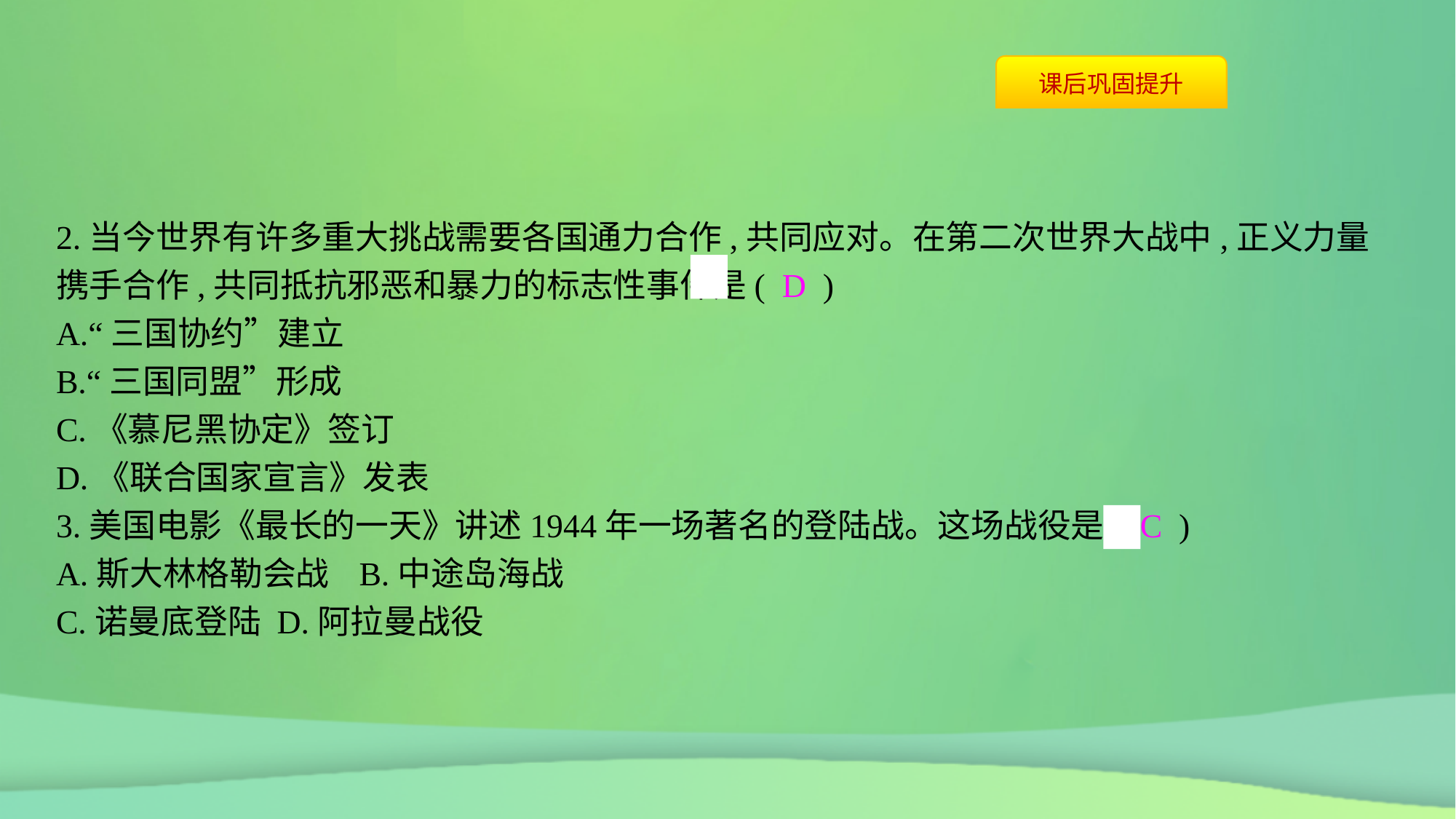

2.当今世界有许多重大挑战需要各国通力合作,共同应对。在第二次世界大战中,正义力量携手合作,共同抵抗邪恶和暴力的标志性事件是(  D  )
A.“三国协约”建立
B.“三国同盟”形成
C.《慕尼黑协定》签订
D.《联合国家宣言》发表
3.美国电影《最长的一天》讲述1944年一场著名的登陆战。这场战役是(  C  )
A.斯大林格勒会战	B.中途岛海战
C.诺曼底登陆	D.阿拉曼战役